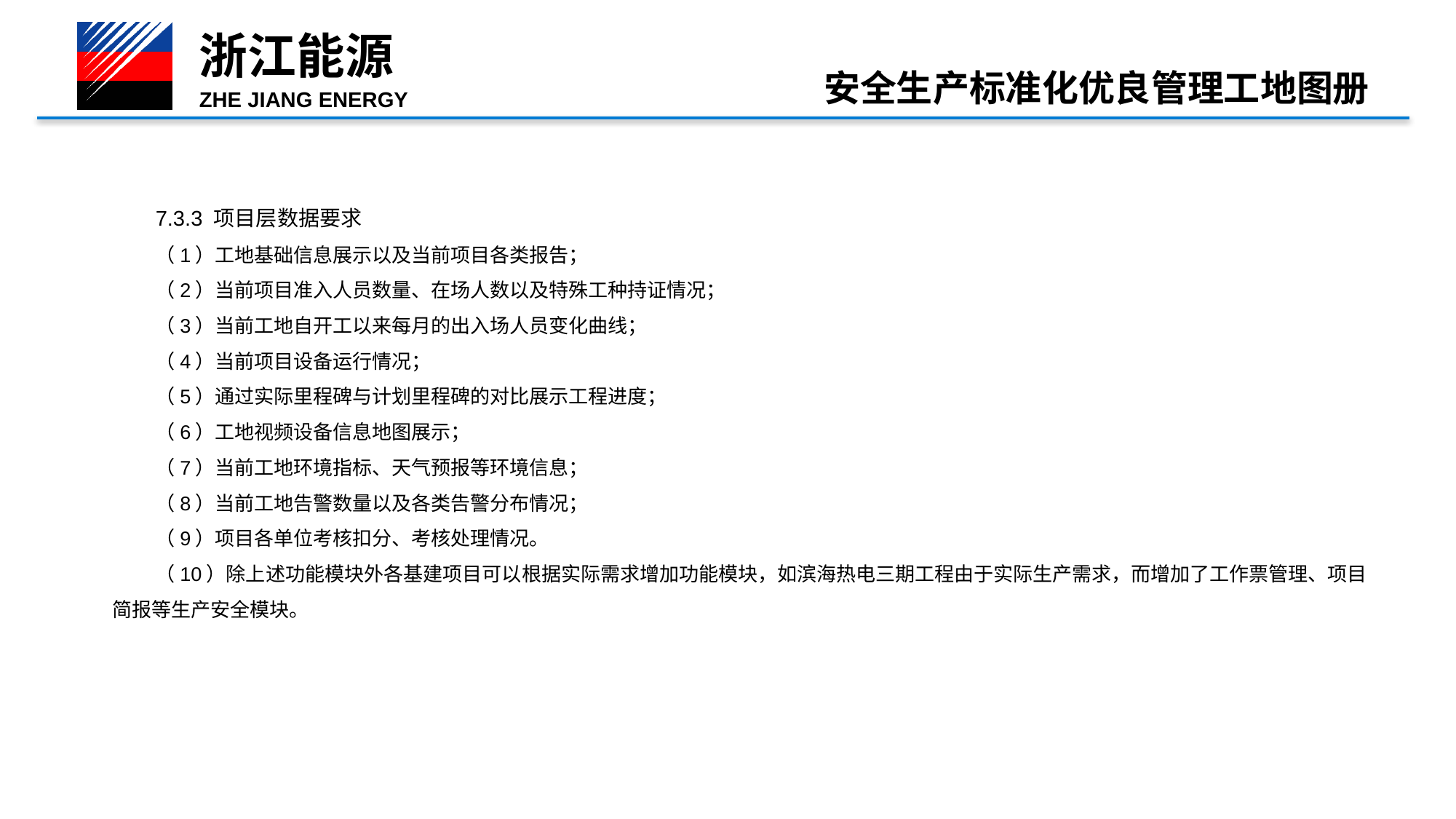

安全生产标准化优良管理工地图册
7.3.3 项目层数据要求
（1）工地基础信息展示以及当前项目各类报告；
（2）当前项目准入人员数量、在场人数以及特殊工种持证情况；
（3）当前工地自开工以来每月的出入场人员变化曲线；
（4）当前项目设备运行情况；
（5）通过实际里程碑与计划里程碑的对比展示工程进度；
（6）工地视频设备信息地图展示；
（7）当前工地环境指标、天气预报等环境信息；
（8）当前工地告警数量以及各类告警分布情况；
（9）项目各单位考核扣分、考核处理情况。
（10）除上述功能模块外各基建项目可以根据实际需求增加功能模块，如滨海热电三期工程由于实际生产需求，而增加了工作票管理、项目简报等生产安全模块。